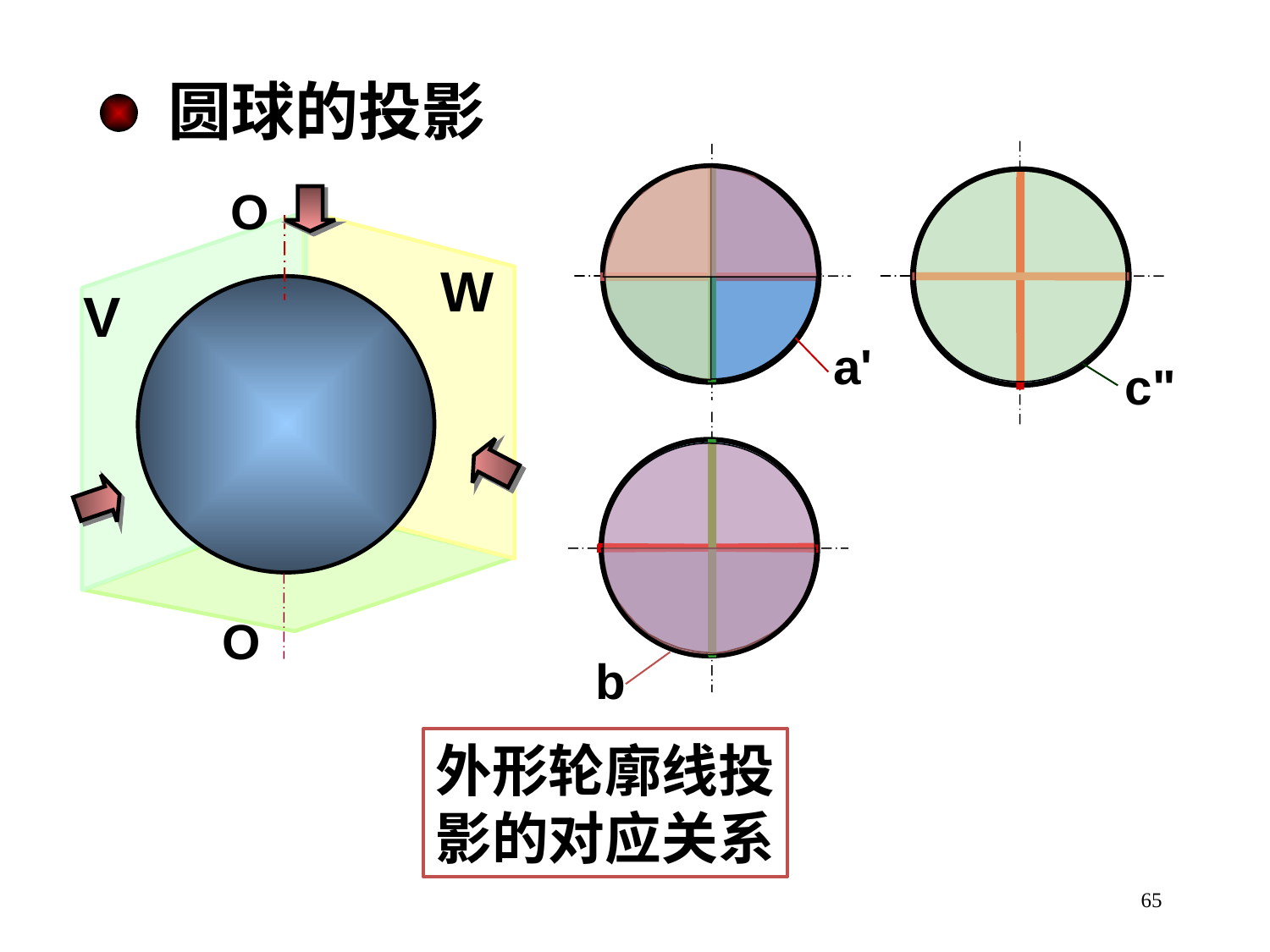

圆球的投影

O

O

W
V

a'

c"

b

外形轮廓线投
影的对应关系
65